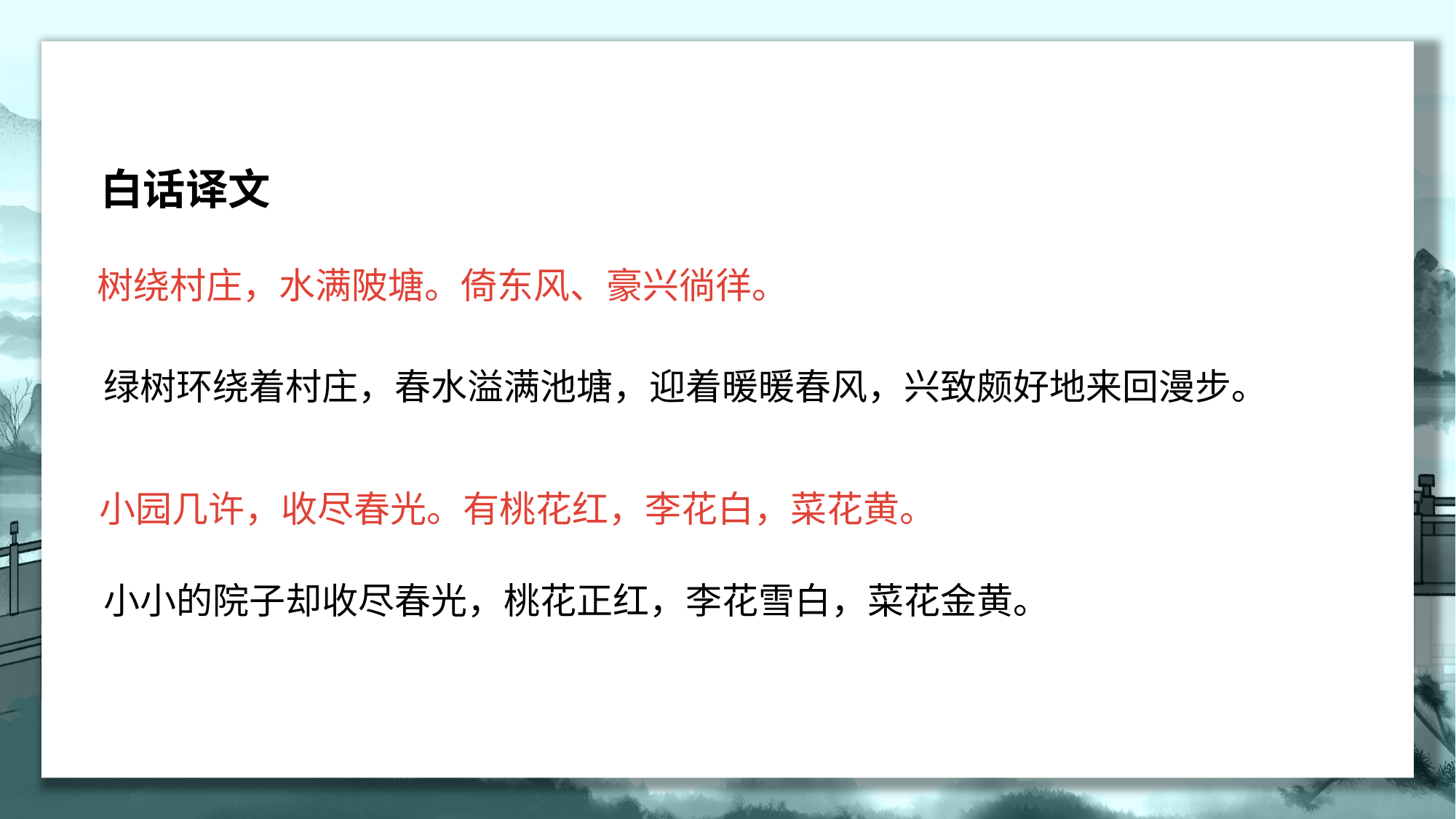

白话译文
树绕村庄，水满陂塘。倚东风、豪兴徜徉。
绿树环绕着村庄，春水溢满池塘，迎着暖暖春风，兴致颇好地来回漫步。
小园几许，收尽春光。有桃花红，李花白，菜花黄。
小小的院子却收尽春光，桃花正红，李花雪白，菜花金黄。